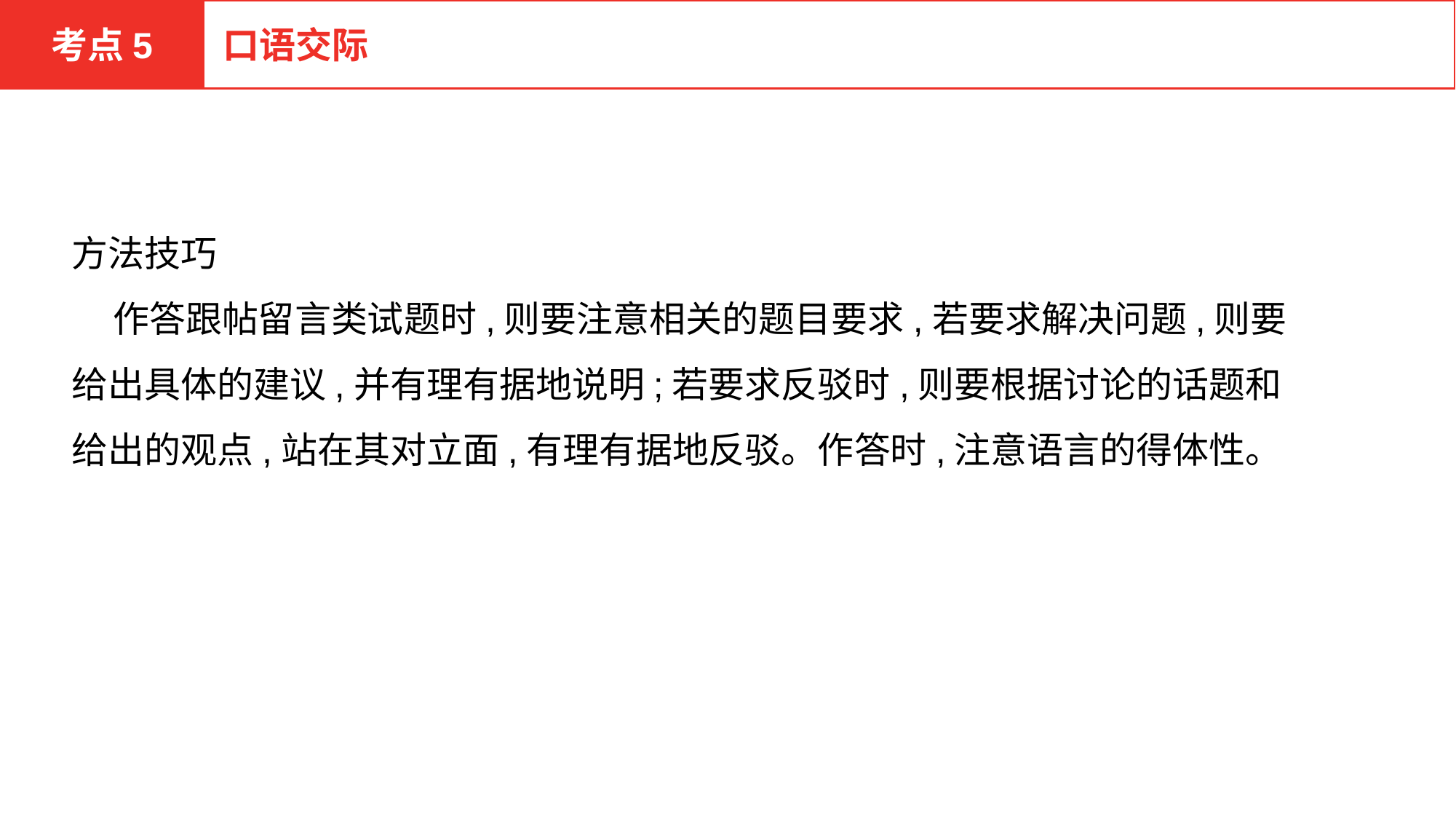

考点5
口语交际
方法技巧
    作答跟帖留言类试题时,则要注意相关的题目要求,若要求解决问题,则要给出具体的建议,并有理有据地说明;若要求反驳时,则要根据讨论的话题和给出的观点,站在其对立面,有理有据地反驳。作答时,注意语言的得体性。